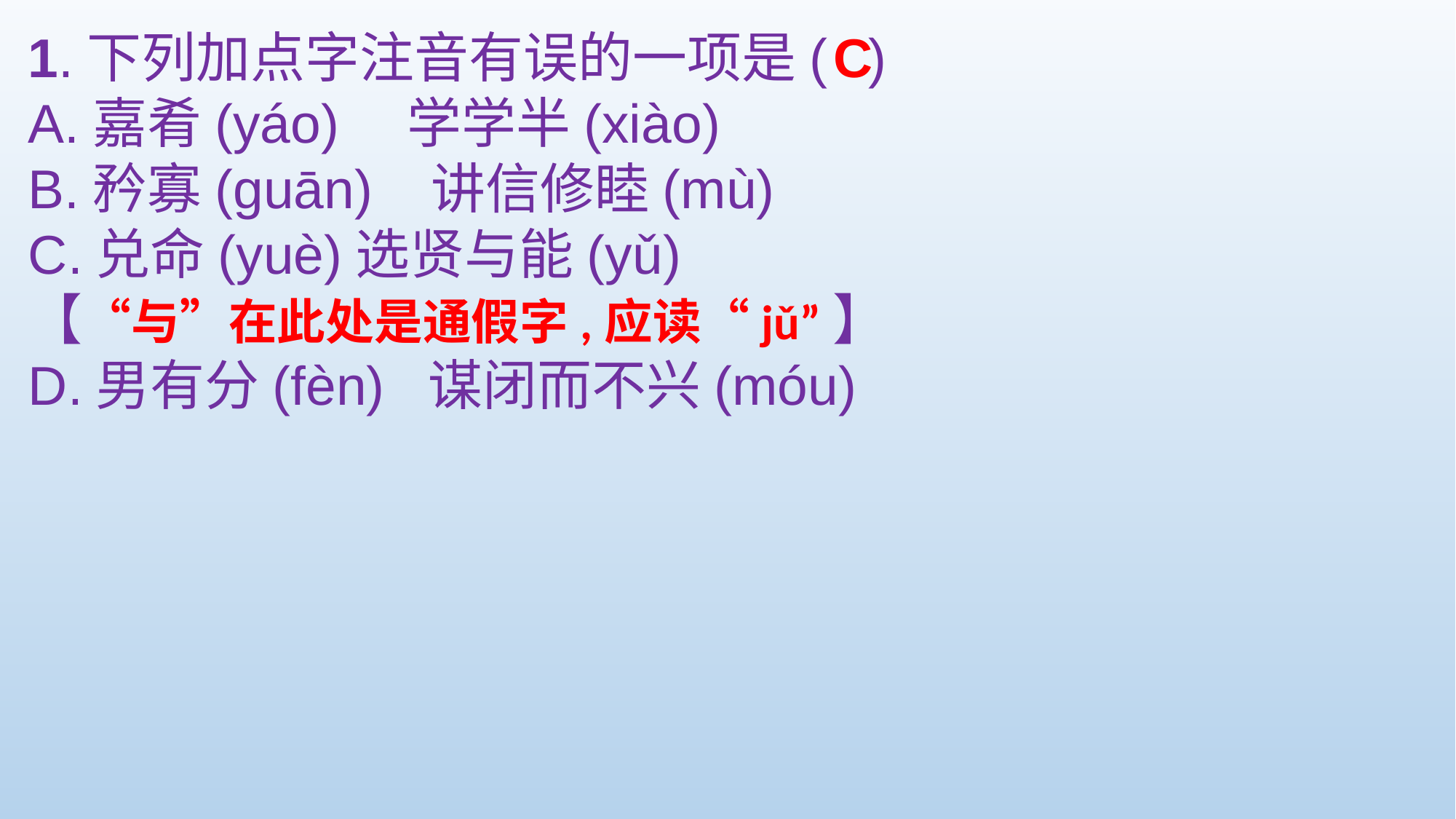

1.下列加点字注音有误的一项是(   )
A.嘉肴(yáo)　学学半(xiào)
B.矜寡(guān)   讲信修睦(mù)
C.兑命(yuè)	选贤与能(yǔ)
【“与”在此处是通假字,应读“jǔ”】
D.男有分(fèn)  谋闭而不兴(móu)
C